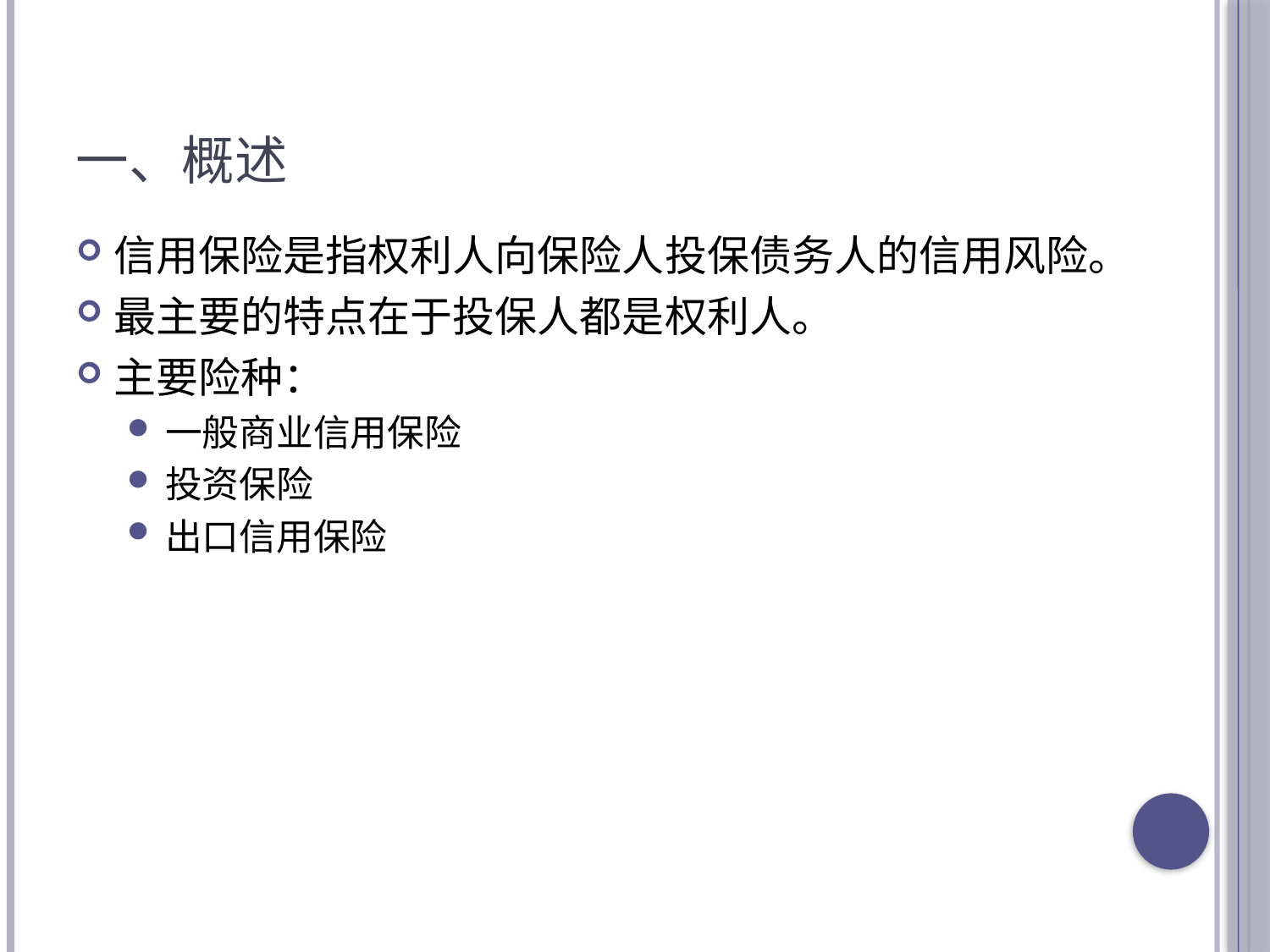

# 一、概述
信用保险是指权利人向保险人投保债务人的信用风险。
最主要的特点在于投保人都是权利人。
主要险种：
一般商业信用保险
投资保险
出口信用保险